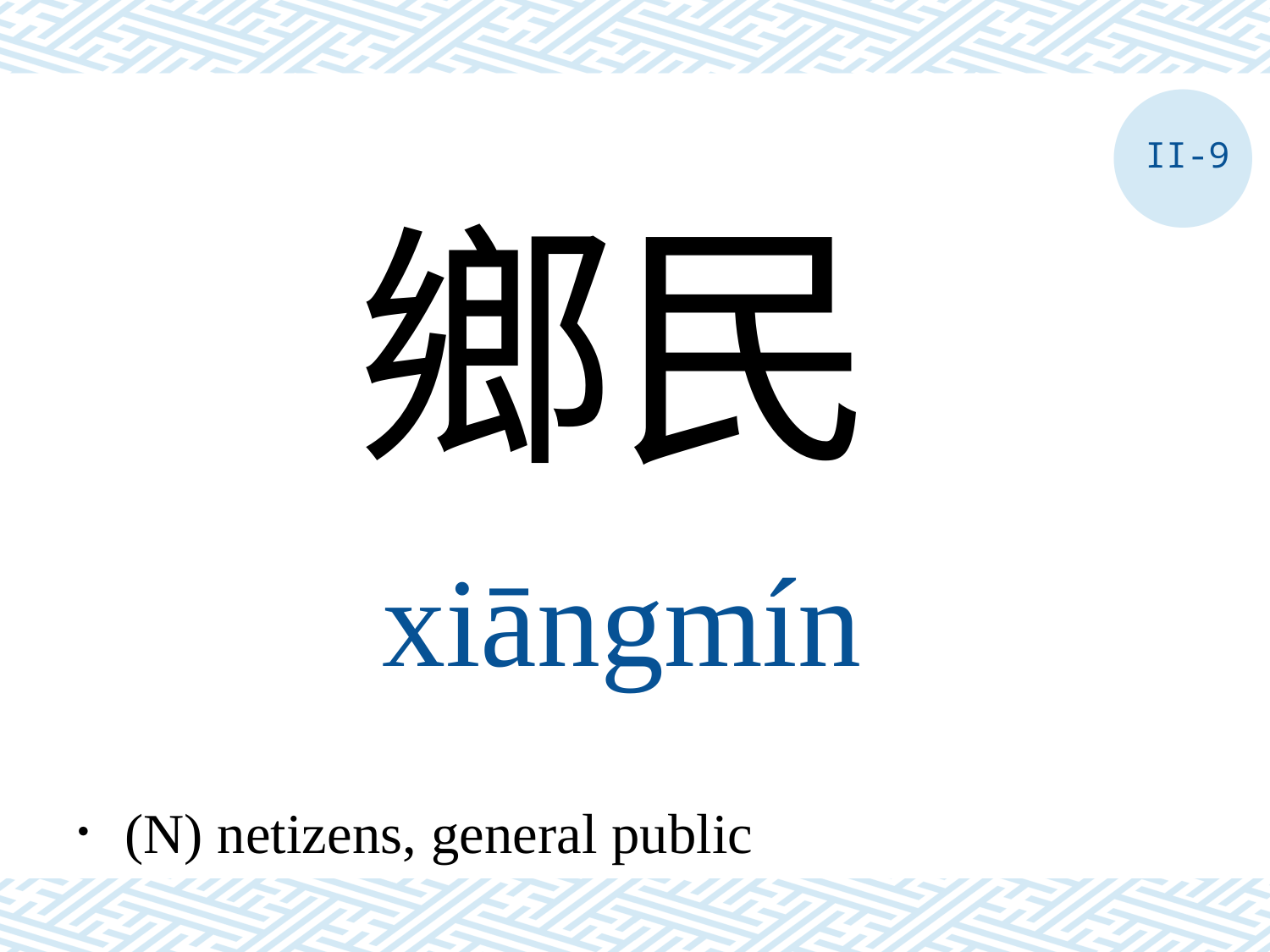

II-9

鄉民
xiāngmín
．(N) netizens, general public